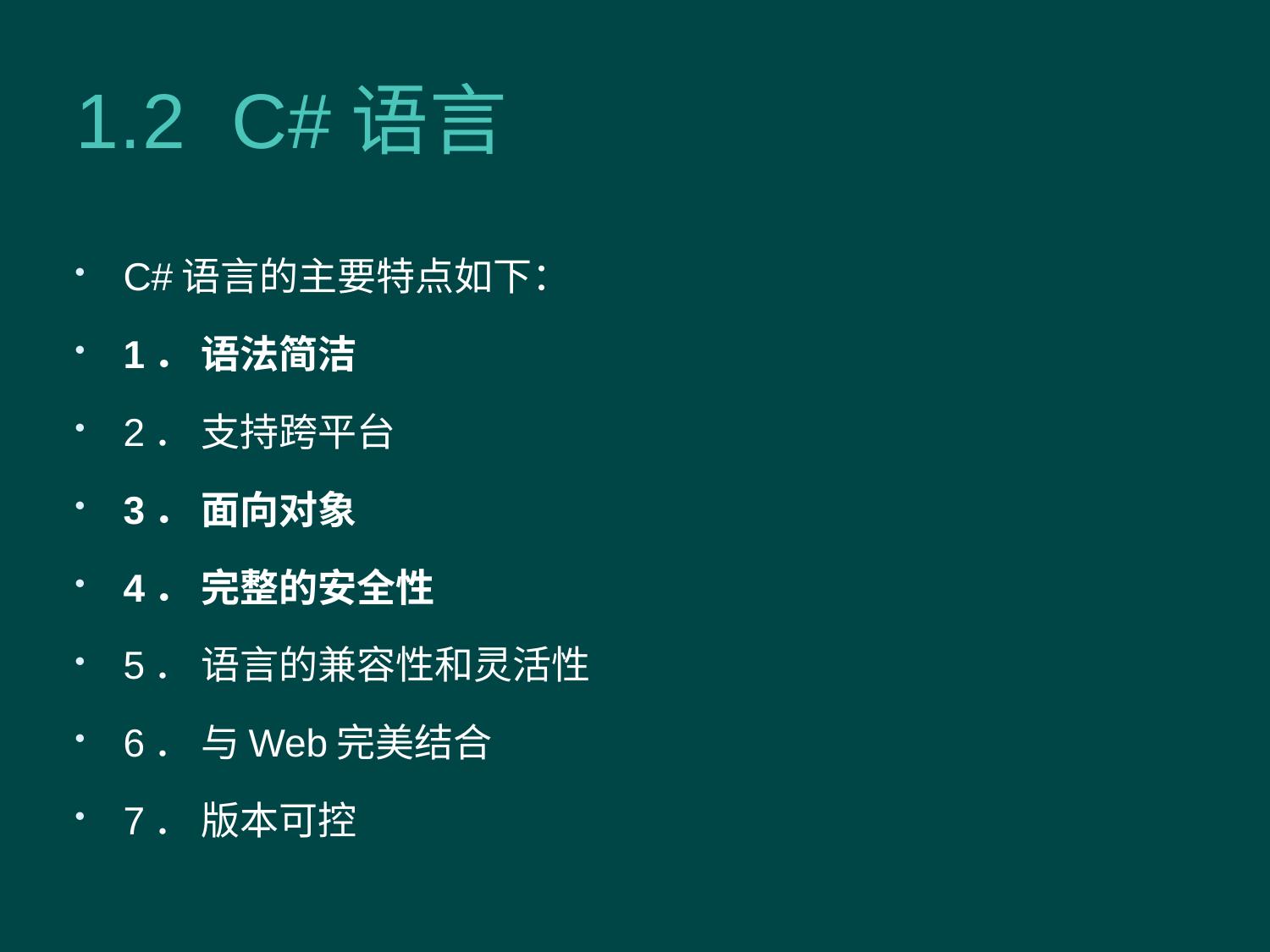

# 1.2  C#语言
C#语言的主要特点如下：
1． 语法简洁
2． 支持跨平台
3． 面向对象
4． 完整的安全性
5． 语言的兼容性和灵活性
6． 与Web完美结合
7． 版本可控